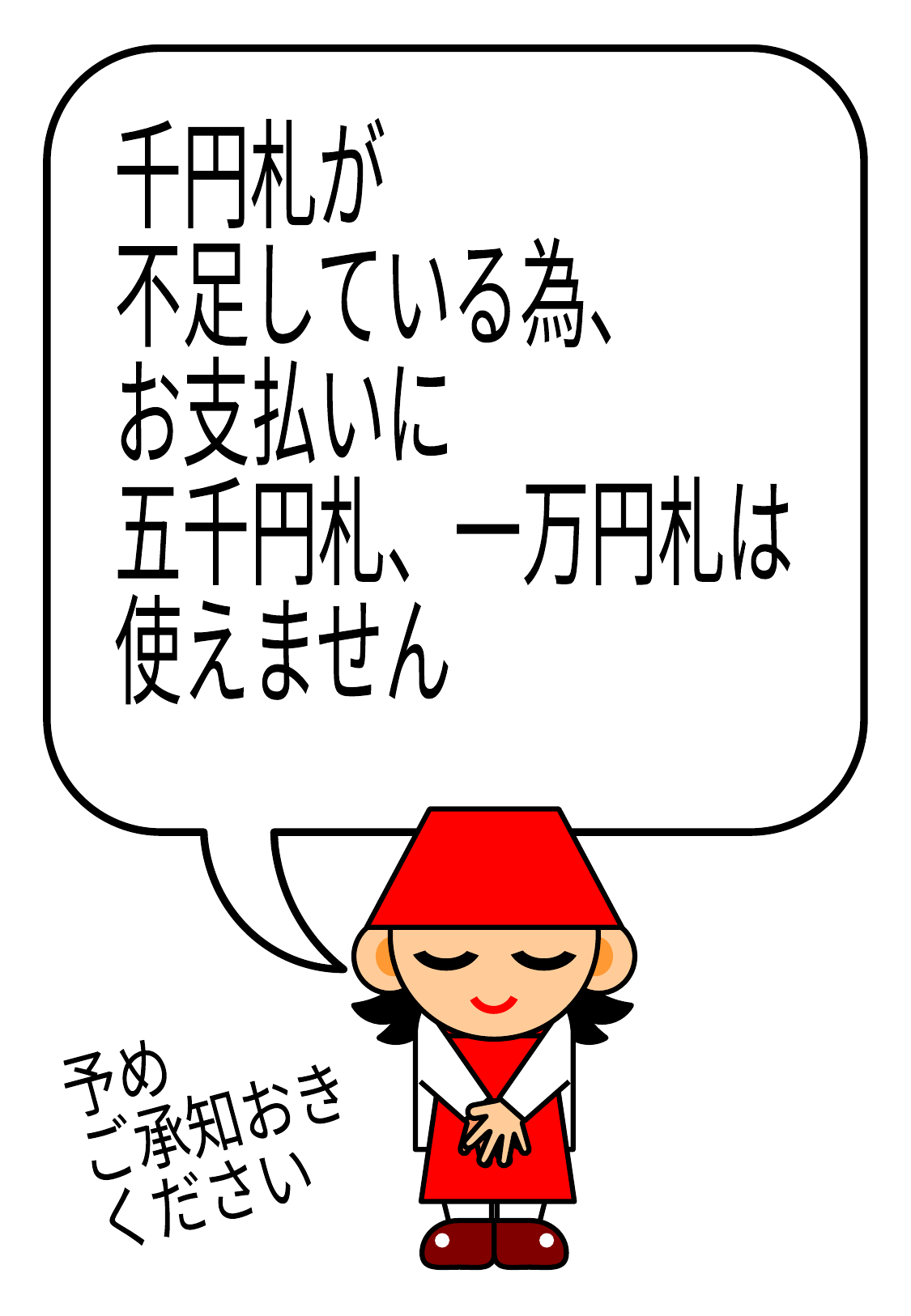

千円札が
不足している為、
お支払いに
五千円札、一万円札は
使えません

予め
ご承知おき
ください